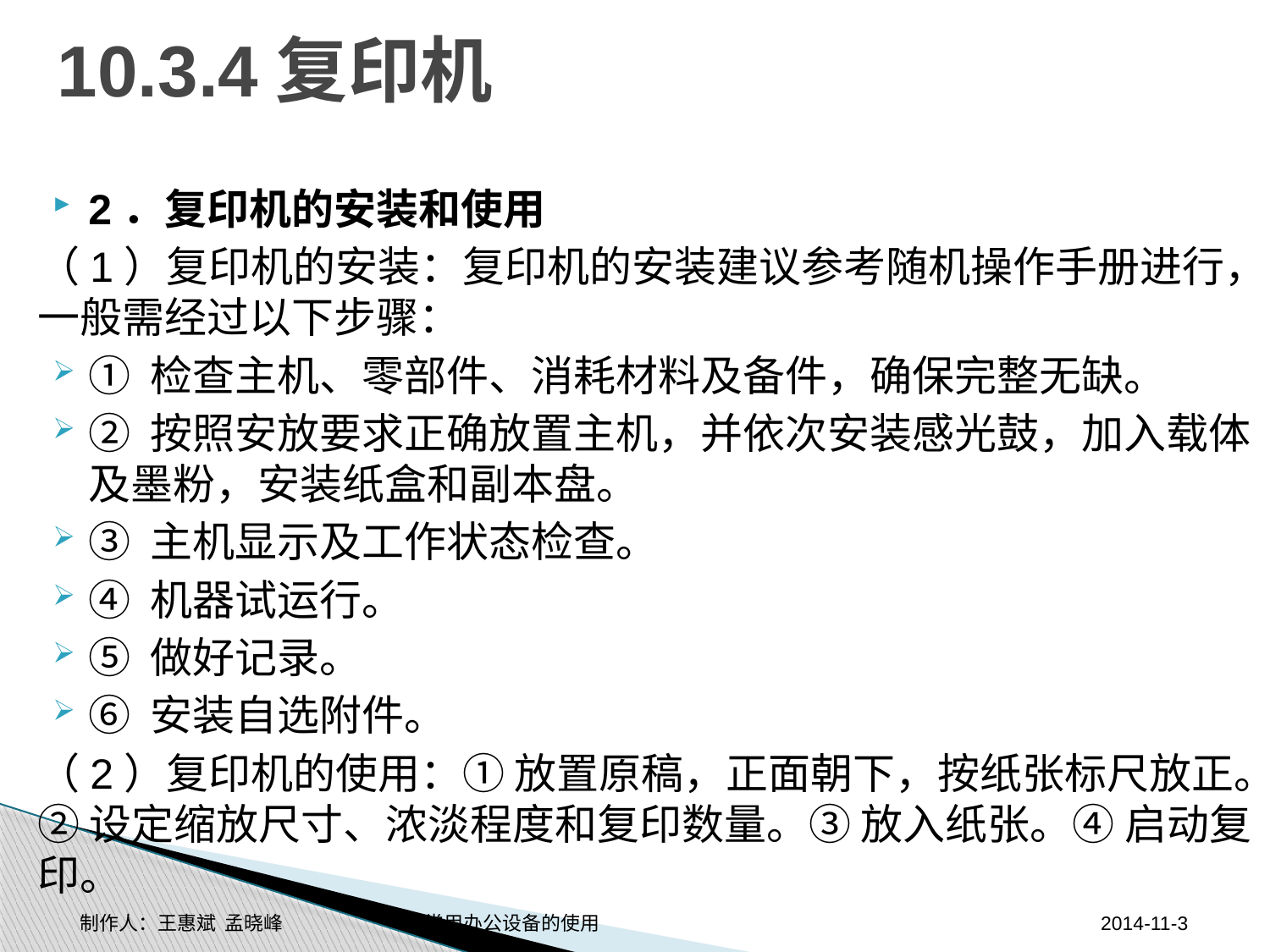

# 10.3.4复印机
2．复印机的安装和使用
（1）复印机的安装：复印机的安装建议参考随机操作手册进行，一般需经过以下步骤：
① 检查主机、零部件、消耗材料及备件，确保完整无缺。
② 按照安放要求正确放置主机，并依次安装感光鼓，加入载体及墨粉，安装纸盒和副本盘。
③ 主机显示及工作状态检查。
④ 机器试运行。
⑤ 做好记录。
⑥ 安装自选附件。
（2）复印机的使用：① 放置原稿，正面朝下，按纸张标尺放正。② 设定缩放尺寸、浓淡程度和复印数量。③ 放入纸张。④ 启动复印。

制作人：王惠斌  孟晓峰                                常用办公设备的使用
2014-11-3